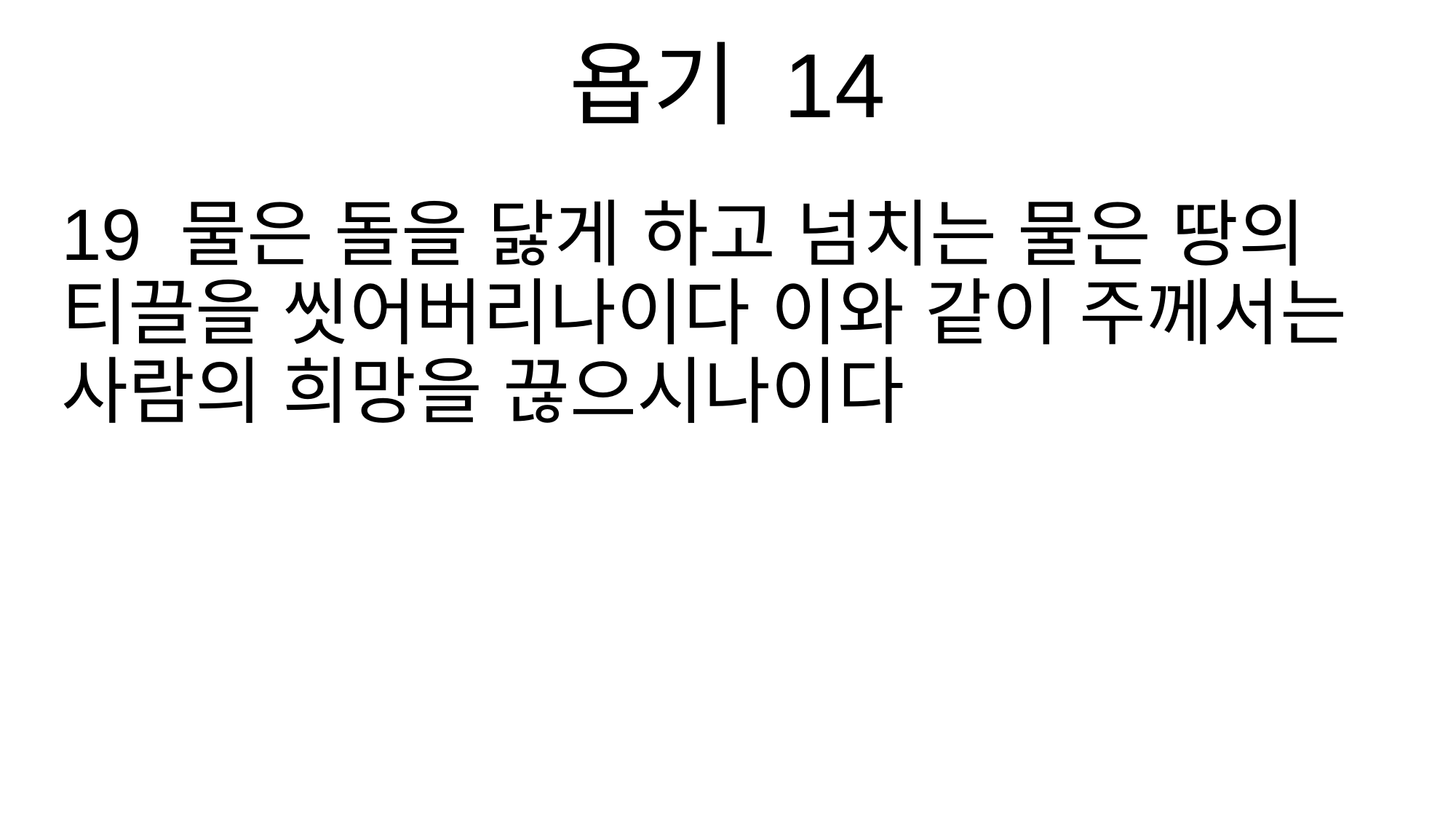

욥기 14
19 물은 돌을 닳게 하고 넘치는 물은 땅의 티끌을 씻어버리나이다 이와 같이 주께서는 사람의 희망을 끊으시나이다